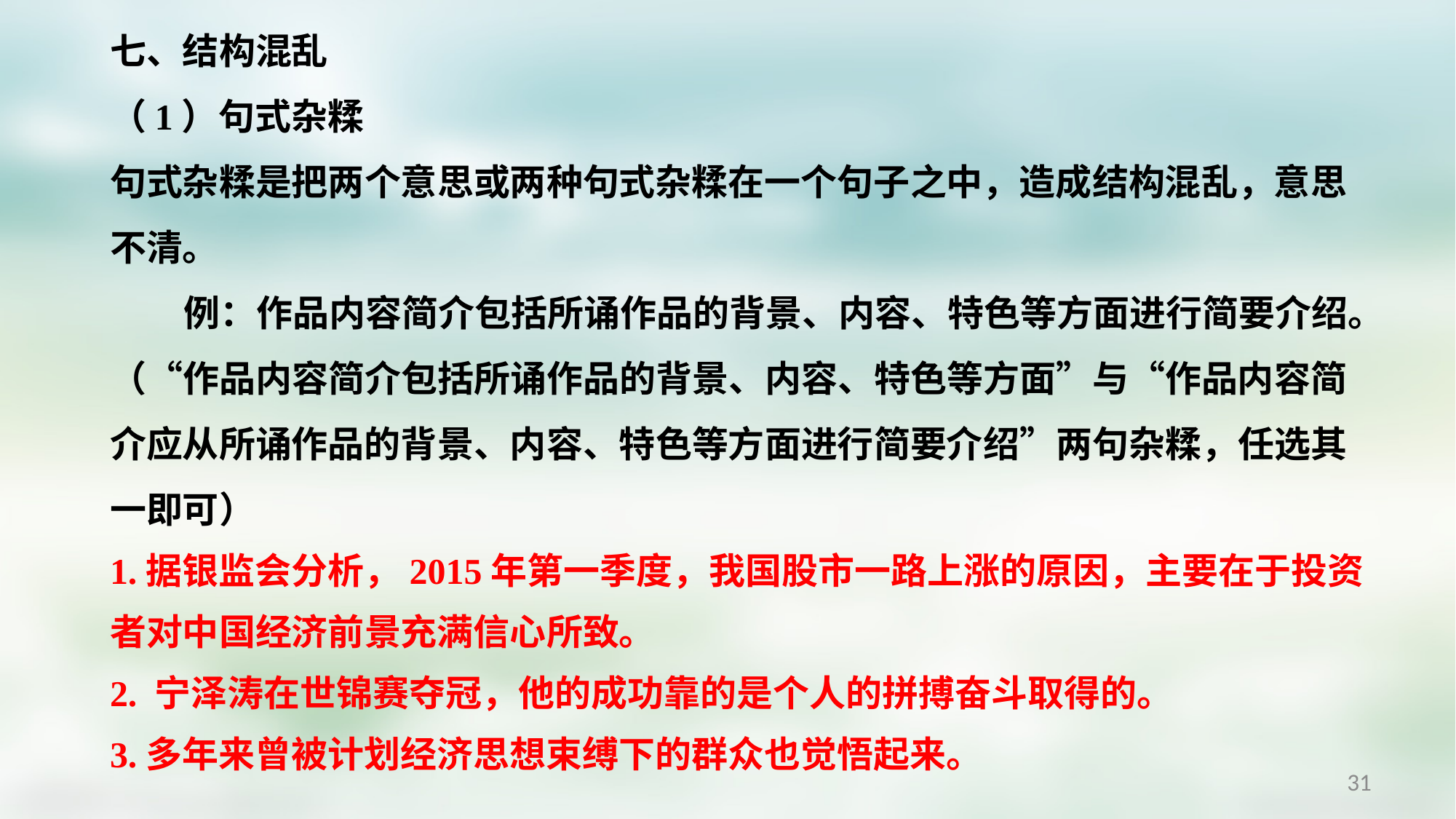

七、结构混乱
（1）句式杂糅
句式杂糅是把两个意思或两种句式杂糅在一个句子之中，造成结构混乱，意思不清。
        例：作品内容简介包括所诵作品的背景、内容、特色等方面进行简要介绍。
（“作品内容简介包括所诵作品的背景、内容、特色等方面”与“作品内容简介应从所诵作品的背景、内容、特色等方面进行简要介绍”两句杂糅，任选其一即可）
1.据银监会分析，2015年第一季度，我国股市一路上涨的原因，主要在于投资者对中国经济前景充满信心所致。
2. 宁泽涛在世锦赛夺冠，他的成功靠的是个人的拼搏奋斗取得的。
3.多年来曾被计划经济思想束缚下的群众也觉悟起来。

31